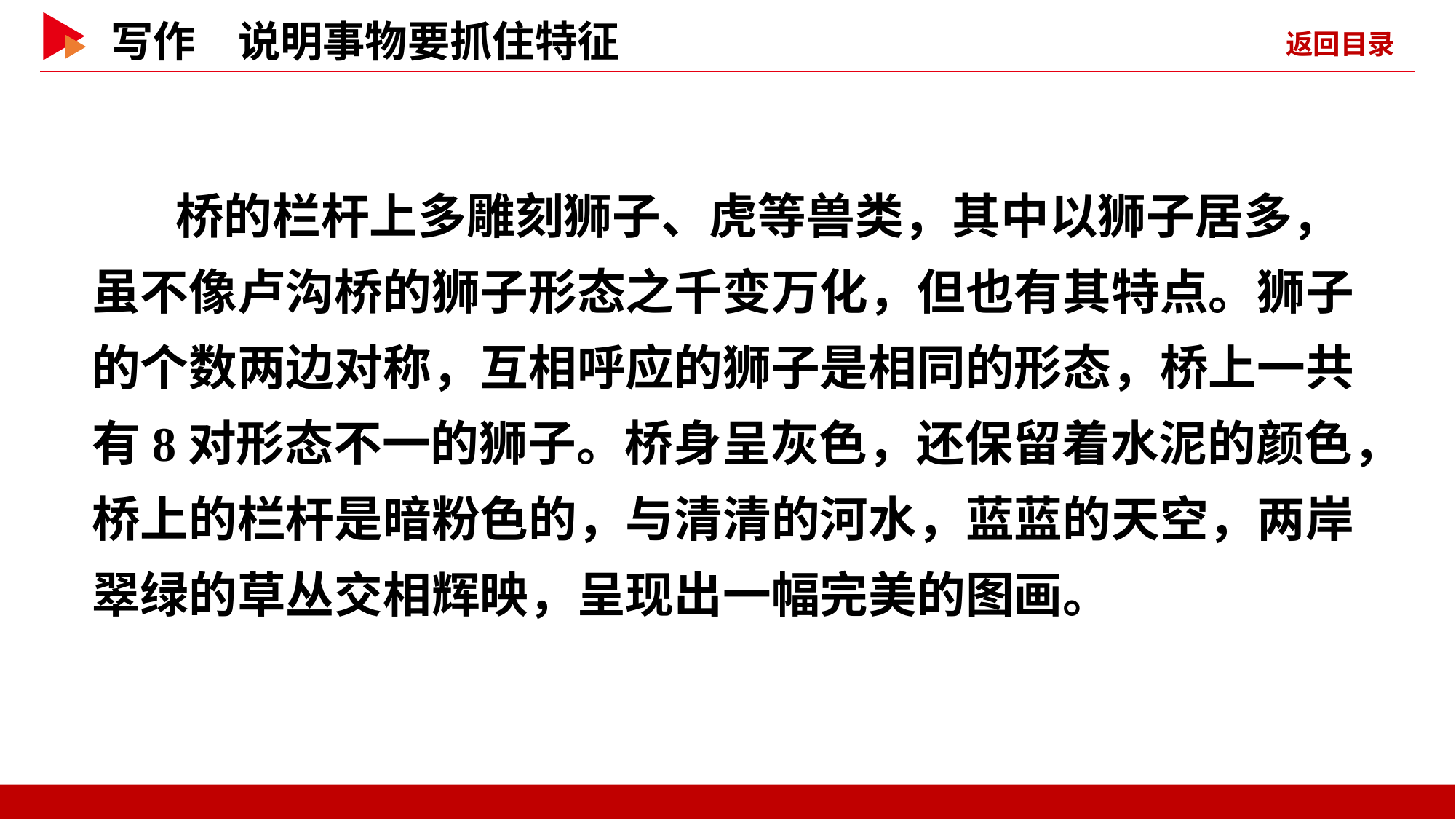

桥的栏杆上多雕刻狮子、虎等兽类，其中以狮子居多，虽不像卢沟桥的狮子形态之千变万化，但也有其特点。狮子的个数两边对称，互相呼应的狮子是相同的形态，桥上一共有8对形态不一的狮子。桥身呈灰色，还保留着水泥的颜色，桥上的栏杆是暗粉色的，与清清的河水，蓝蓝的天空，两岸翠绿的草丛交相辉映，呈现出一幅完美的图画。